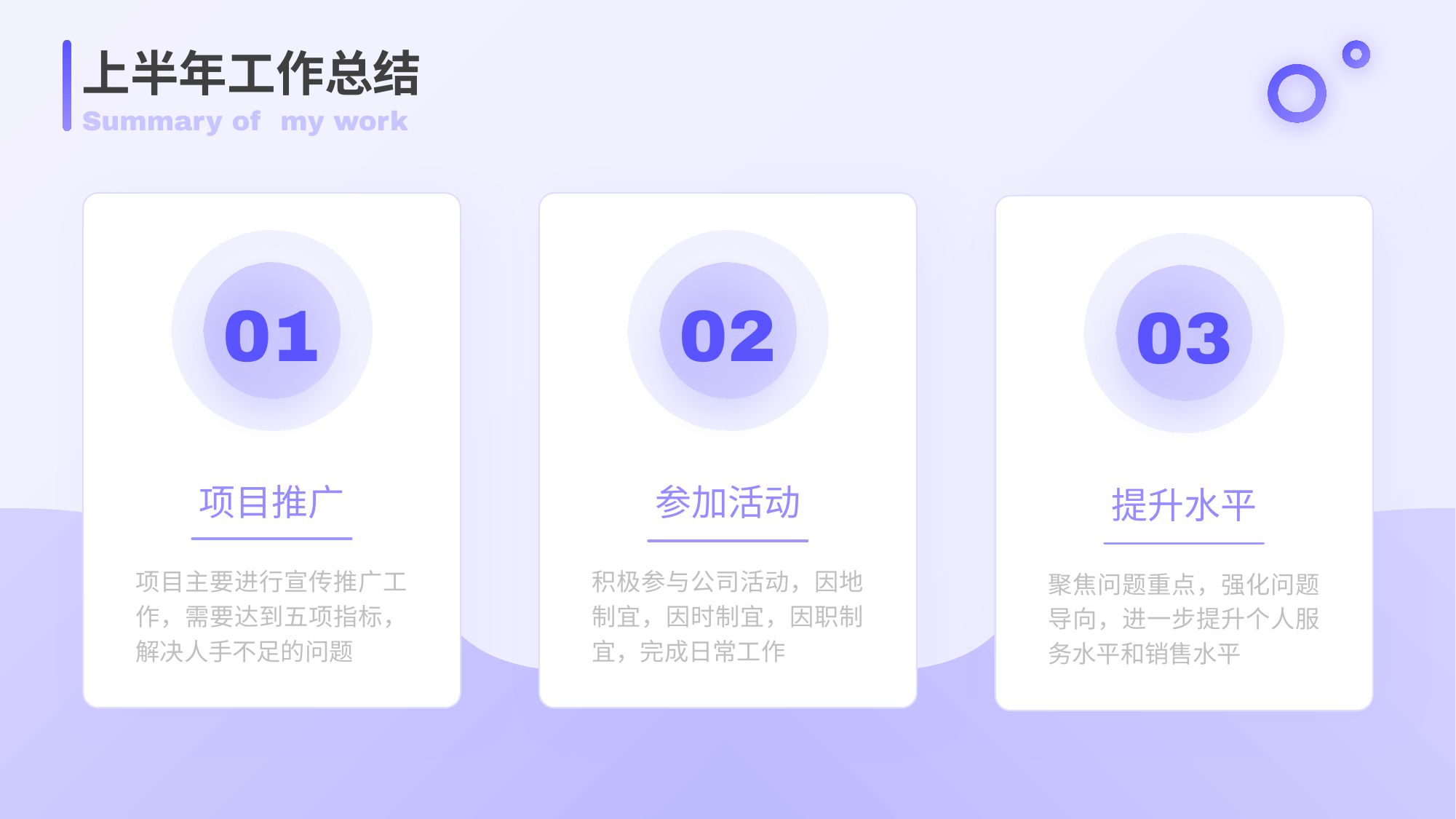

上半年工作总结
Summary of  my work

01
02
03
项目推广
参加活动
提升水平

项目主要进行宣传推广工作，需要达到五项指标，解决人手不足的问题
积极参与公司活动，因地制宜，因时制宜，因职制宜，完成日常工作
聚焦问题重点，强化问题导向，进一步提升个人服务水平和销售水平